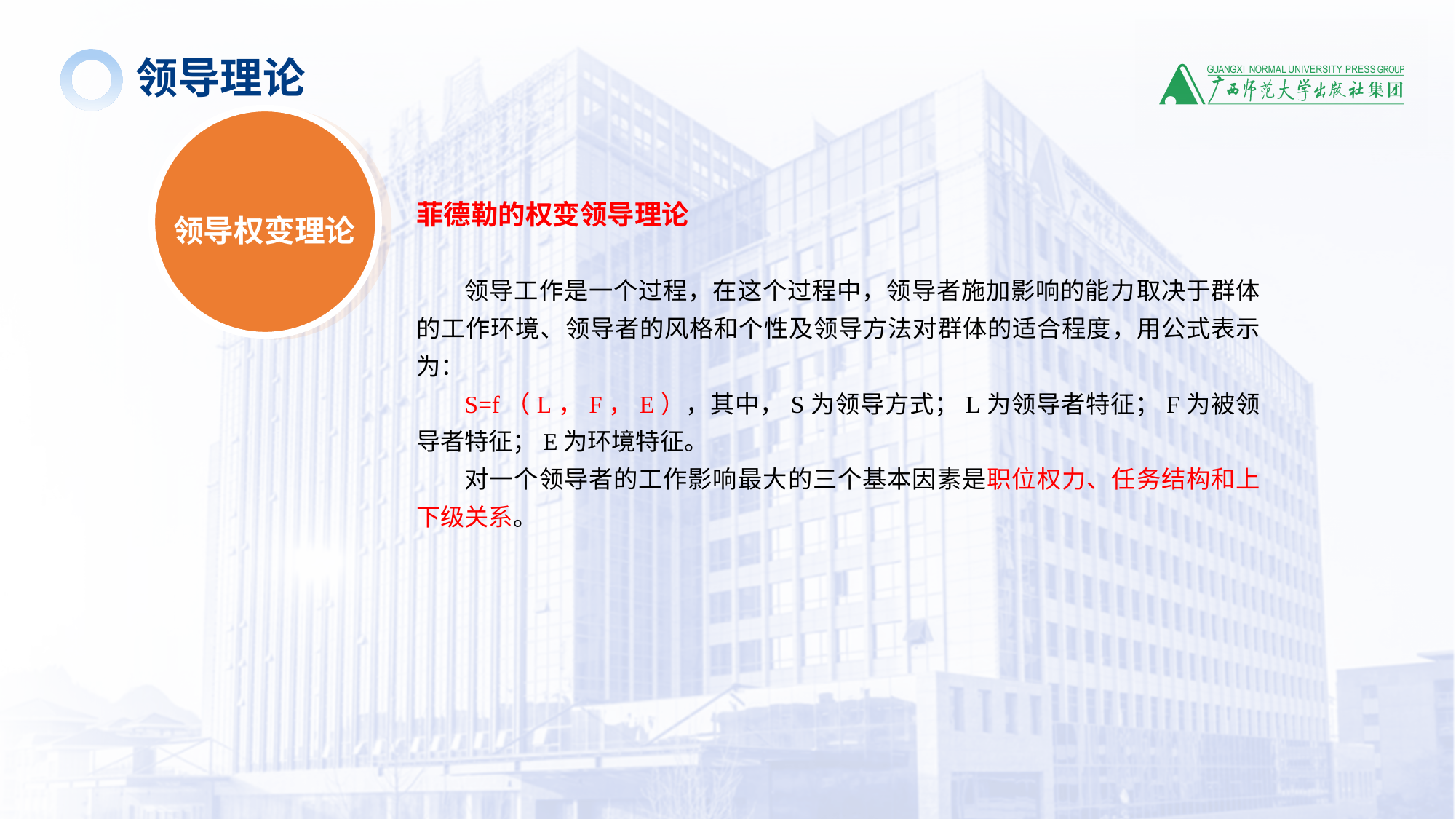

领导理论

领导权变理论

菲德勒的权变领导理论

领导工作是一个过程，在这个过程中，领导者施加影响的能力取决于群体的工作环境、领导者的风格和个性及领导方法对群体的适合程度，用公式表示为：
S=f（L，F，E），其中，S为领导方式；L为领导者特征；F为被领导者特征；E为环境特征。
对一个领导者的工作影响最大的三个基本因素是职位权力、任务结构和上下级关系。